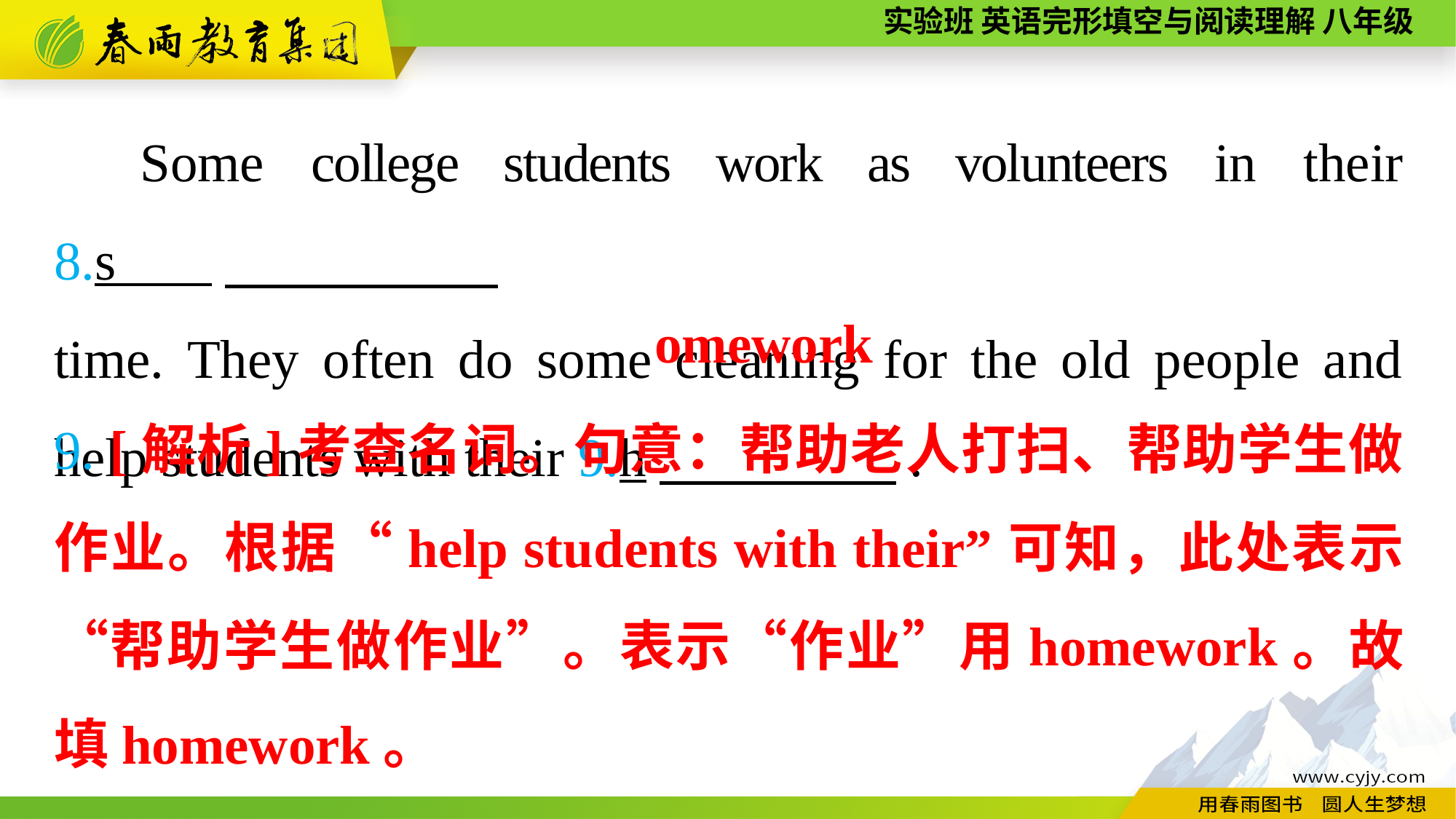

Some college students work as volunteers in their 8.s       ，
time. They often do some cleaning for the old people and help students with their 9.h　      　　.
omework
9. [解析]考查名词。句意：帮助老人打扫、帮助学生做作业。根据“help students with their”可知，此处表示“帮助学生做作业”。表示“作业”用homework。故填homework。